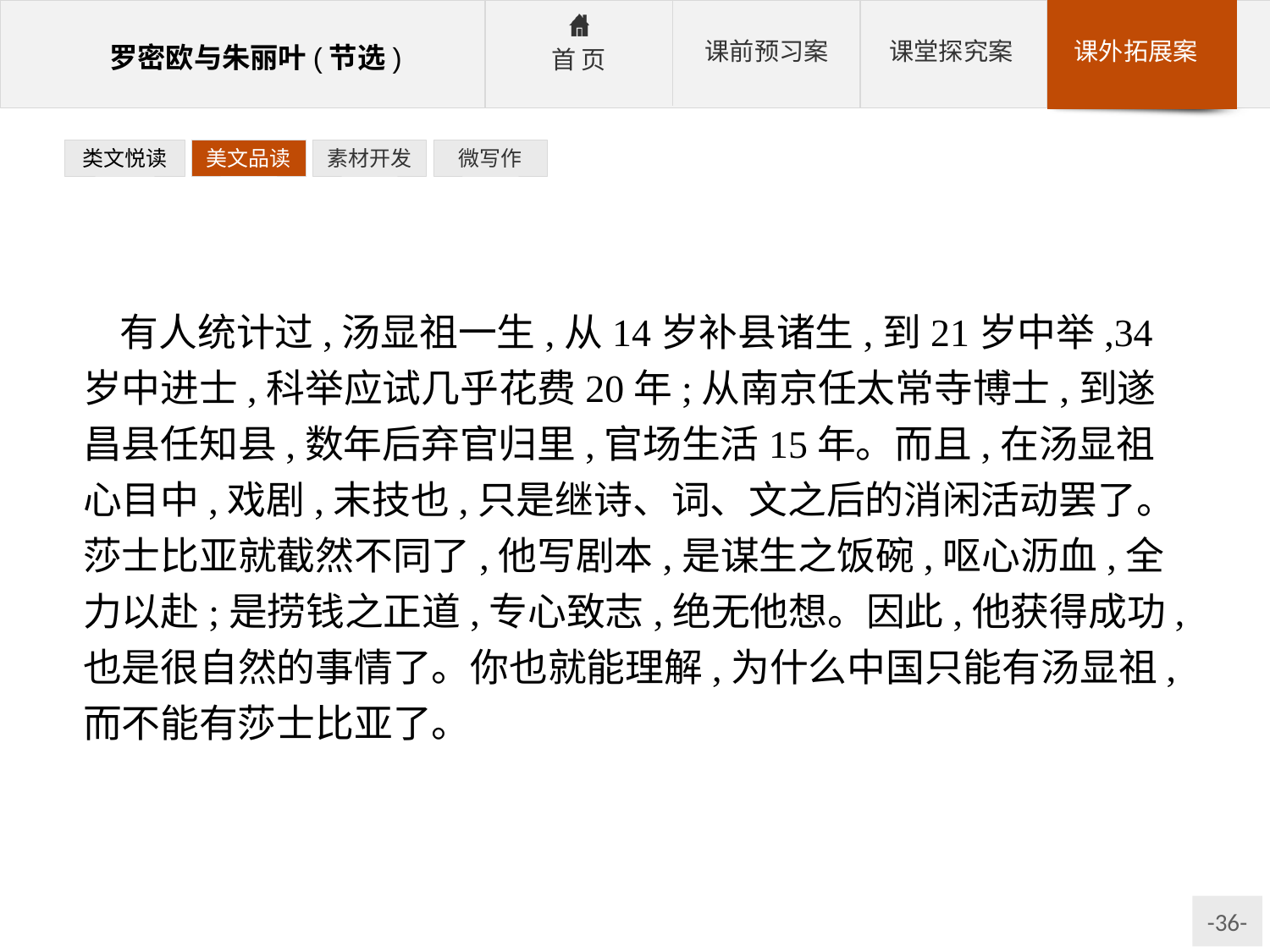

类文悦读
美文品读
素材开发
微写作
有人统计过,汤显祖一生,从14岁补县诸生,到21岁中举,34岁中进士,科举应试几乎花费20年;从南京任太常寺博士,到遂昌县任知县,数年后弃官归里,官场生活15年。而且,在汤显祖心目中,戏剧,末技也,只是继诗、词、文之后的消闲活动罢了。莎士比亚就截然不同了,他写剧本,是谋生之饭碗,呕心沥血,全力以赴;是捞钱之正道,专心致志,绝无他想。因此,他获得成功,也是很自然的事情了。你也就能理解,为什么中国只能有汤显祖,而不能有莎士比亚了。